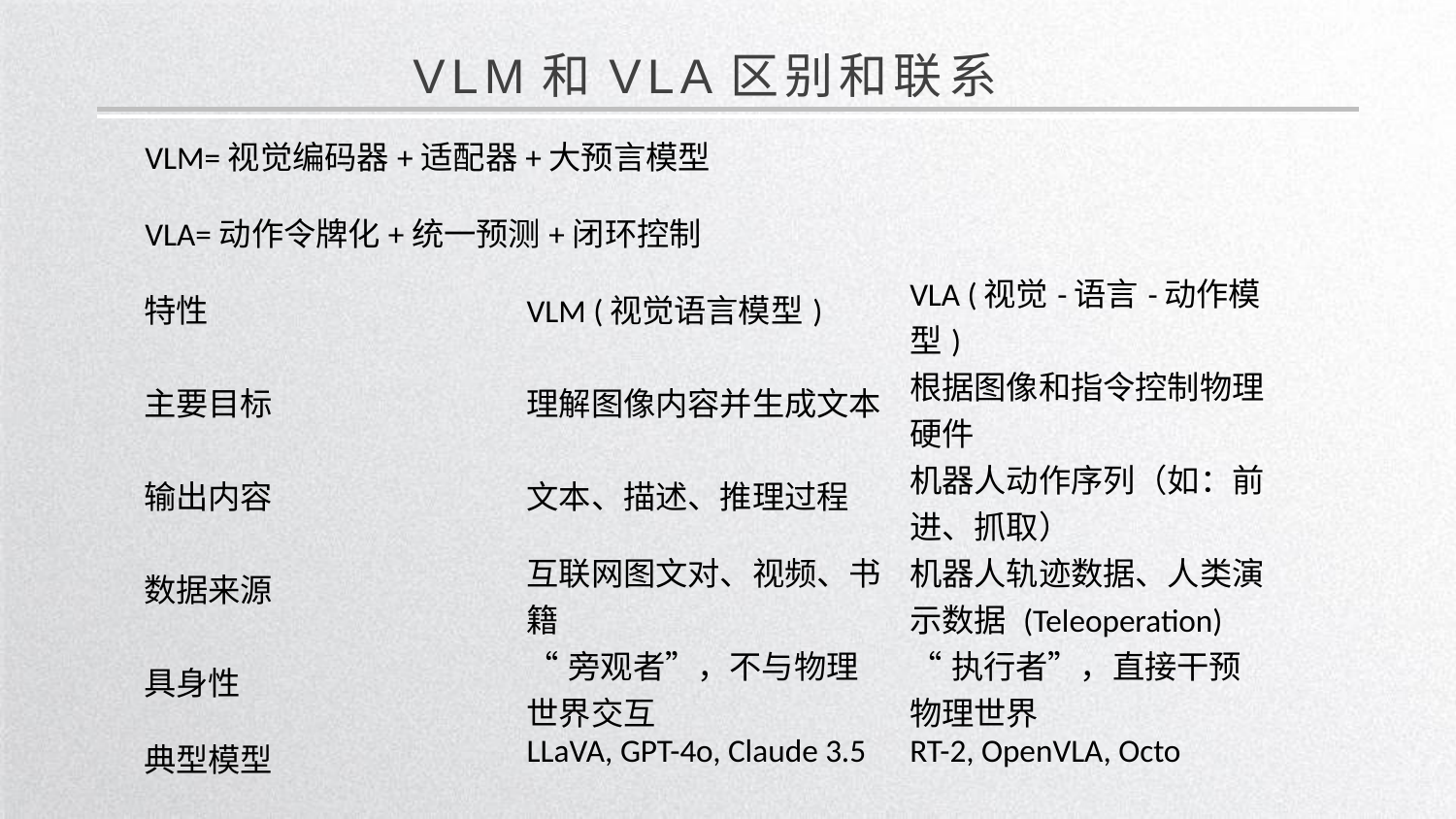

VLM和VLA区别和联系
VLM=视觉编码器+适配器+大预言模型

VLA=动作令牌化+统一预测+闭环控制
| 特性 | VLM (视觉语言模型) | VLA (视觉-语言-动作模型) |
| --- | --- | --- |
| 主要目标 | 理解图像内容并生成文本 | 根据图像和指令控制物理硬件 |
| 输出内容 | 文本、描述、推理过程 | 机器人动作序列（如：前进、抓取） |
| 数据来源 | 互联网图文对、视频、书籍 | 机器人轨迹数据、人类演示数据 (Teleoperation) |
| 具身性 | “旁观者”，不与物理世界交互 | “执行者”，直接干预物理世界 |
| 典型模型 | LLaVA, GPT-4o, Claude 3.5 | RT-2, OpenVLA, Octo |